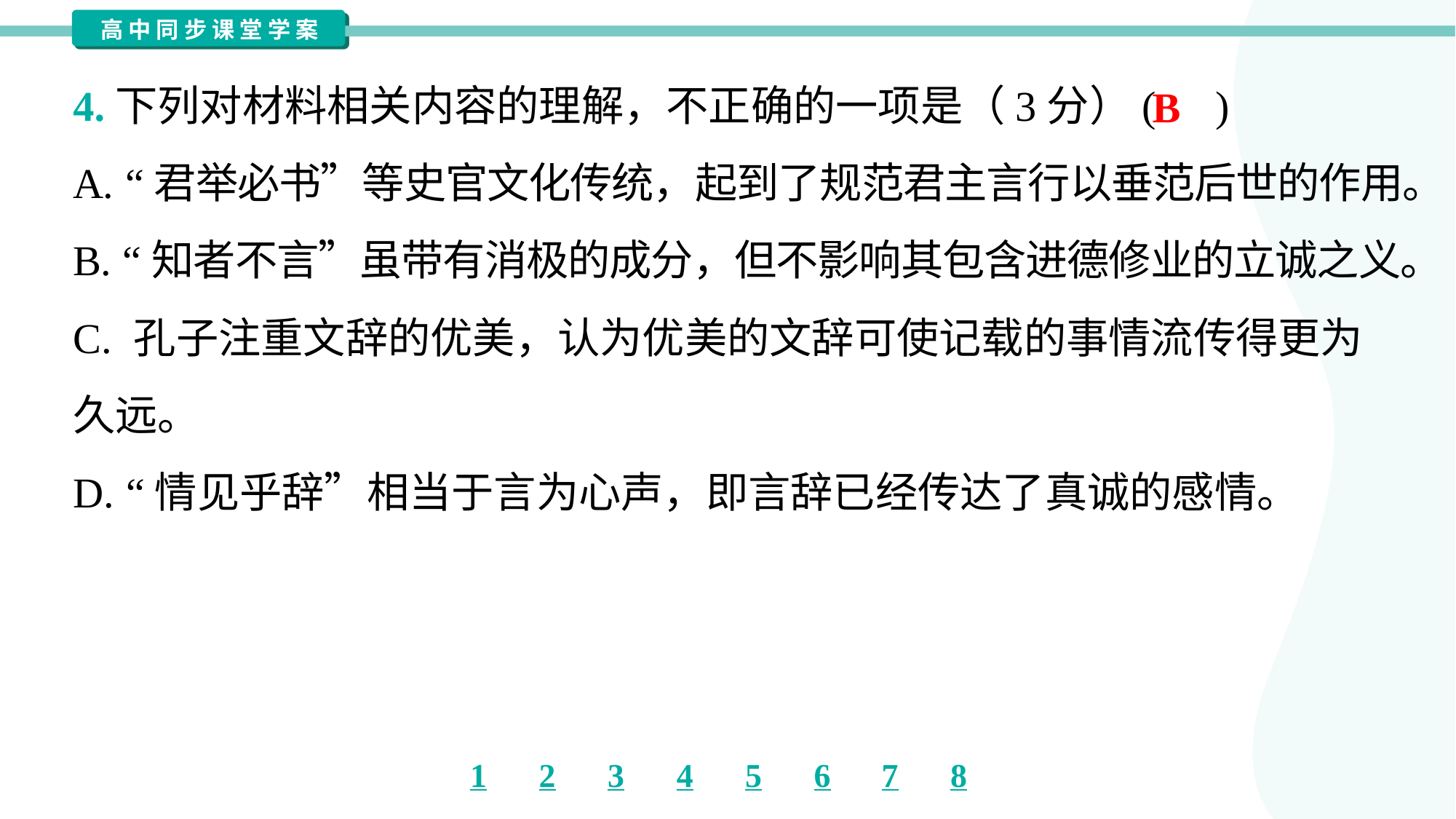

4.下列对材料相关内容的理解，不正确的一项是（3分）(     )
B
A. “君举必书”等史官文化传统，起到了规范君主言行以垂范后世的作用。
B. “知者不言”虽带有消极的成分，但不影响其包含进德修业的立诚之义。
C. 孔子注重文辞的优美，认为优美的文辞可使记载的事情流传得更为
久远。
D. “情见乎辞”相当于言为心声，即言辞已经传达了真诚的感情。